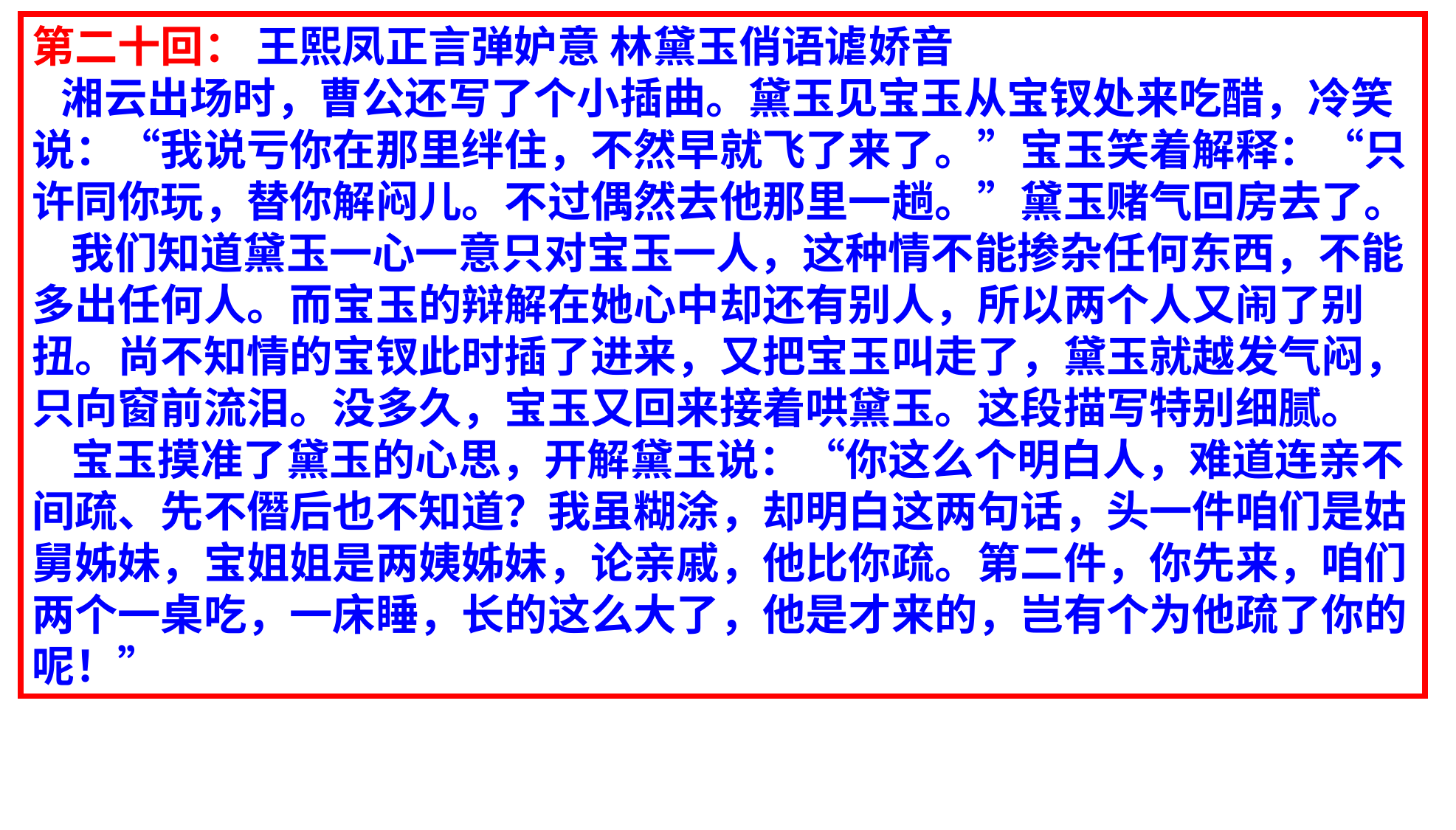

第二十回： 王熙凤正言弹妒意 林黛玉俏语谑娇音
   湘云出场时，曹公还写了个小插曲。黛玉见宝玉从宝钗处来吃醋，冷笑说：“我说亏你在那里绊住，不然早就飞了来了。”宝玉笑着解释：“只许同你玩，替你解闷儿。不过偶然去他那里一趟。”黛玉赌气回房去了。
   我们知道黛玉一心一意只对宝玉一人，这种情不能掺杂任何东西，不能多出任何人。而宝玉的辩解在她心中却还有别人，所以两个人又闹了别扭。尚不知情的宝钗此时插了进来，又把宝玉叫走了，黛玉就越发气闷，只向窗前流泪。没多久，宝玉又回来接着哄黛玉。这段描写特别细腻。
   宝玉摸准了黛玉的心思，开解黛玉说：“你这么个明白人，难道连亲不间疏、先不僭后也不知道？我虽糊涂，却明白这两句话，头一件咱们是姑舅姊妹，宝姐姐是两姨姊妹，论亲戚，他比你疏。第二件，你先来，咱们两个一桌吃，一床睡，长的这么大了，他是才来的，岂有个为他疏了你的呢！”